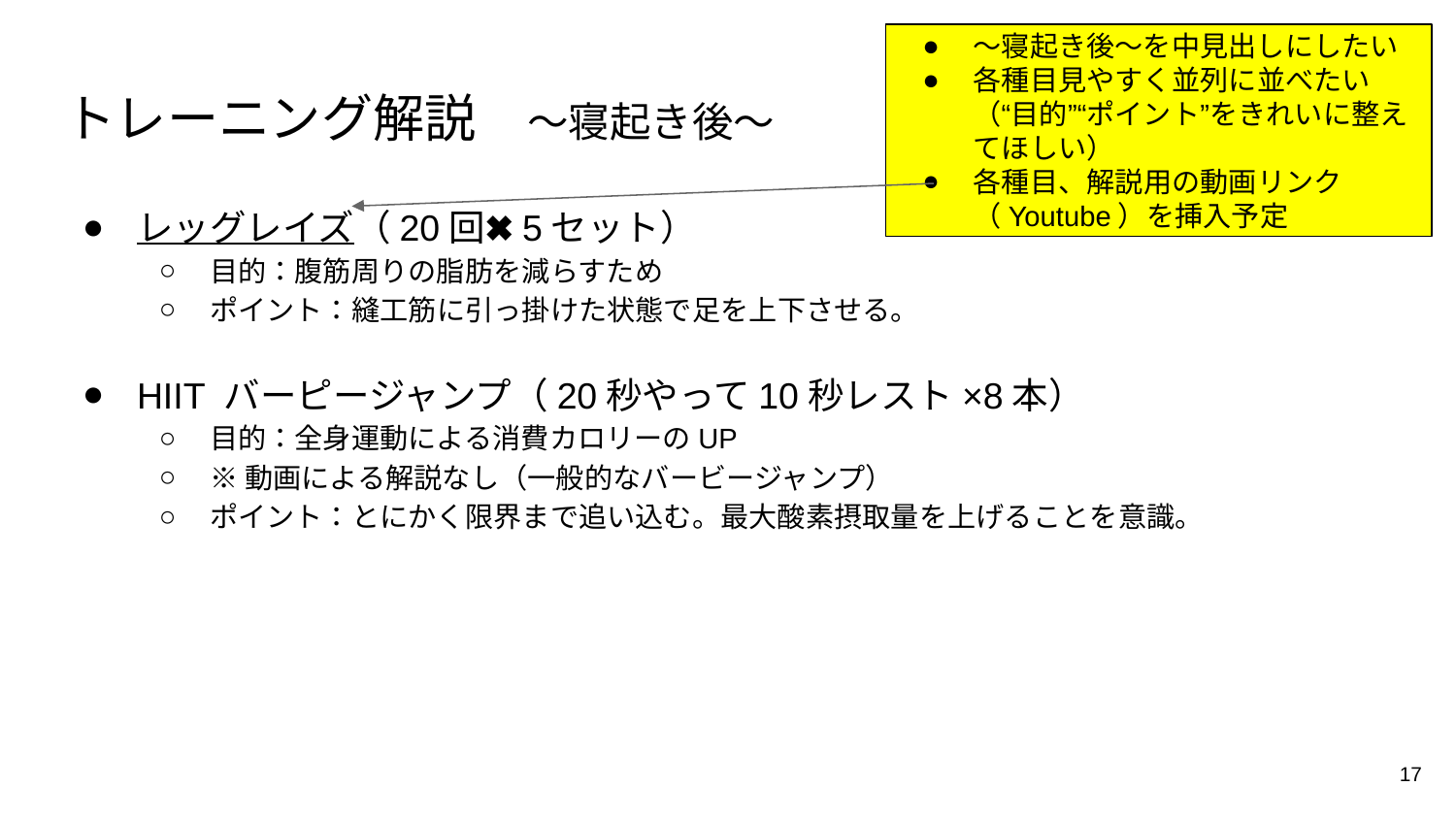

〜寝起き後〜を中見出しにしたい
各種目見やすく並列に並べたい（“目的”“ポイント”をきれいに整えてほしい）
各種目、解説用の動画リンク（Youtube）を挿入予定
# トレーニング解説　〜寝起き後〜
レッグレイズ（20回✖️5セット）
目的：腹筋周りの脂肪を減らすため
ポイント：縫工筋に引っ掛けた状態で足を上下させる。
HIIT バーピージャンプ（20秒やって10秒レスト×8本）
目的：全身運動による消費カロリーのUP
※動画による解説なし（一般的なバービージャンプ）
ポイント：とにかく限界まで追い込む。最大酸素摂取量を上げることを意識。
17